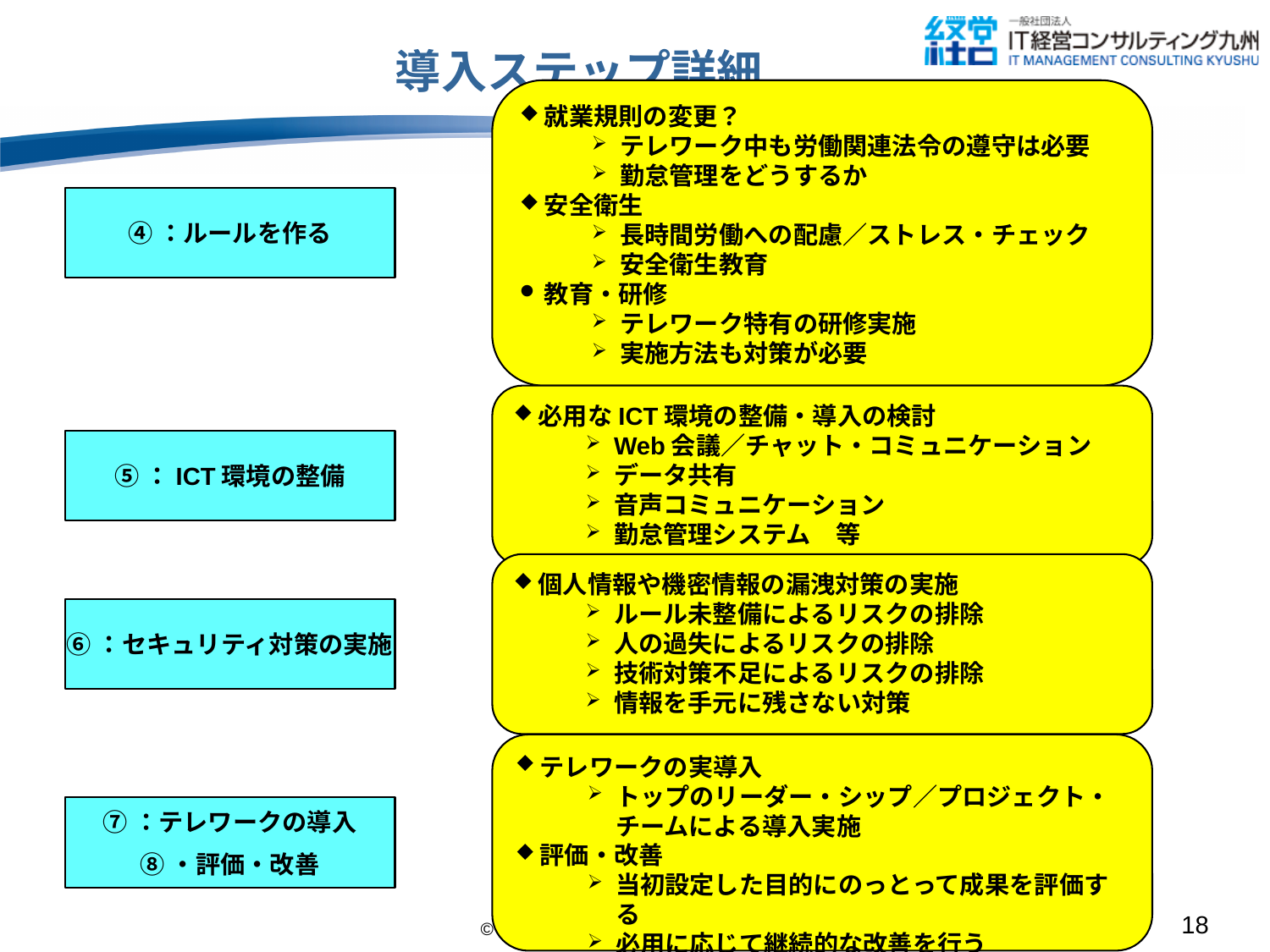

# 導入ステップ詳細
就業規則の変更？
テレワーク中も労働関連法令の遵守は必要
勤怠管理をどうするか
安全衛生
長時間労働への配慮／ストレス・チェック
安全衛生教育
教育・研修
テレワーク特有の研修実施
実施方法も対策が必要
④：ルールを作る
必用なICT環境の整備・導入の検討
Web会議／チャット・コミュニケーション
データ共有
音声コミュニケーション
勤怠管理システム　等

⑤：ICT環境の整備
個人情報や機密情報の漏洩対策の実施
ルール未整備によるリスクの排除
人の過失によるリスクの排除
技術対策不足によるリスクの排除
情報を手元に残さない対策
⑥：セキュリティ対策の実施
テレワークの実導入
トップのリーダー・シップ／プロジェクト・チームによる導入実施
評価・改善
当初設定した目的にのっとって成果を評価する
必用に応じて継続的な改善を行う

⑦：テレワークの導入
⑧・評価・改善
18